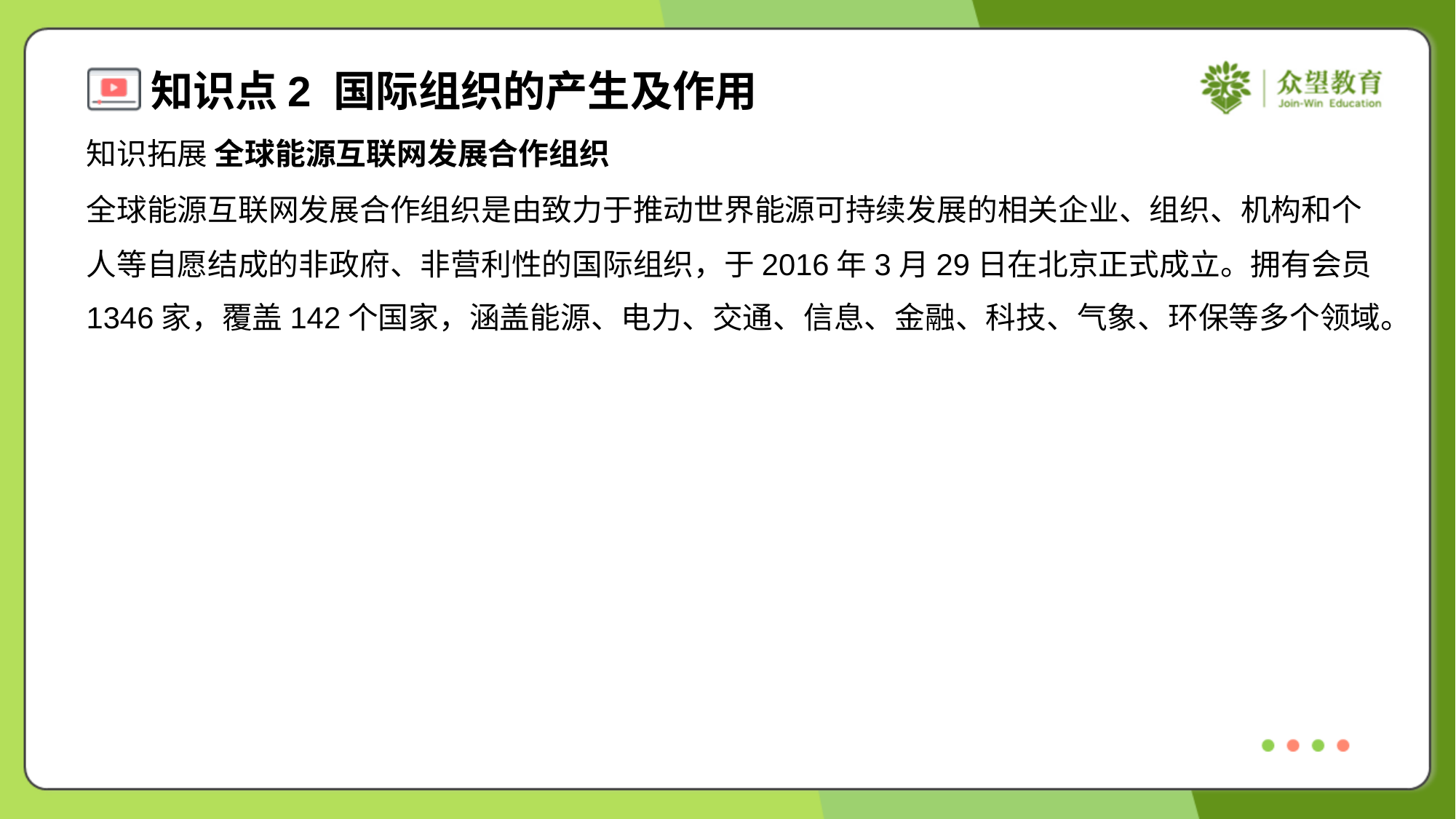

知识拓展 全球能源互联网发展合作组织
全球能源互联网发展合作组织是由致力于推动世界能源可持续发展的相关企业、组织、机构和个
人等自愿结成的非政府、非营利性的国际组织，于2016年3月29日在北京正式成立。拥有会员
1346家，覆盖142个国家，涵盖能源、电力、交通、信息、金融、科技、气象、环保等多个领域。